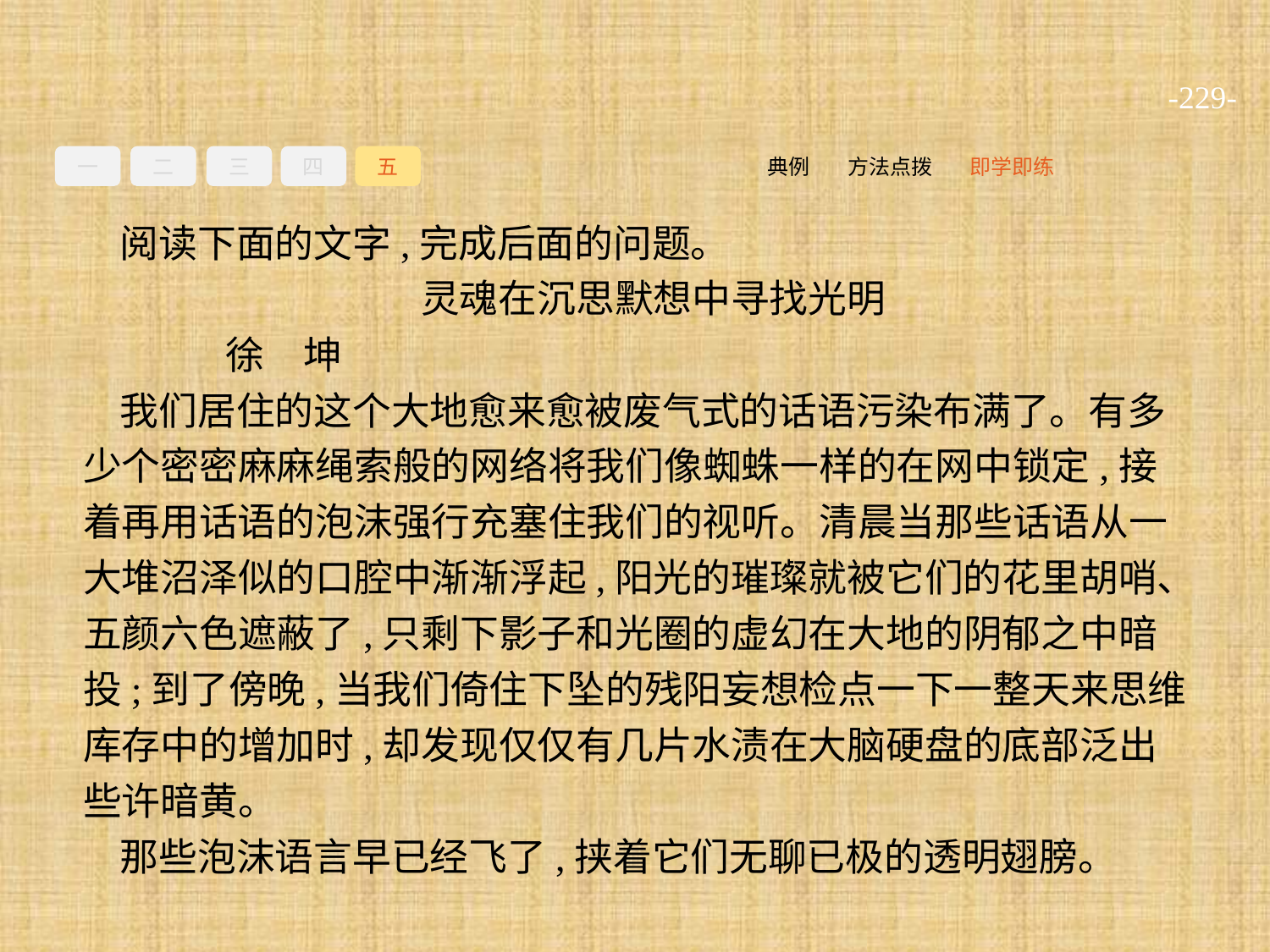

-229-
一
二
三
四
五
即学即练
方法点拨
典例
阅读下面的文字,完成后面的问题。
灵魂在沉思默想中寻找光明
	徐　坤
我们居住的这个大地愈来愈被废气式的话语污染布满了。有多少个密密麻麻绳索般的网络将我们像蜘蛛一样的在网中锁定,接着再用话语的泡沫强行充塞住我们的视听。清晨当那些话语从一大堆沼泽似的口腔中渐渐浮起,阳光的璀璨就被它们的花里胡哨、五颜六色遮蔽了,只剩下影子和光圈的虚幻在大地的阴郁之中暗投;到了傍晚,当我们倚住下坠的残阳妄想检点一下一整天来思维库存中的增加时,却发现仅仅有几片水渍在大脑硬盘的底部泛出些许暗黄。
那些泡沫语言早已经飞了,挟着它们无聊已极的透明翅膀。